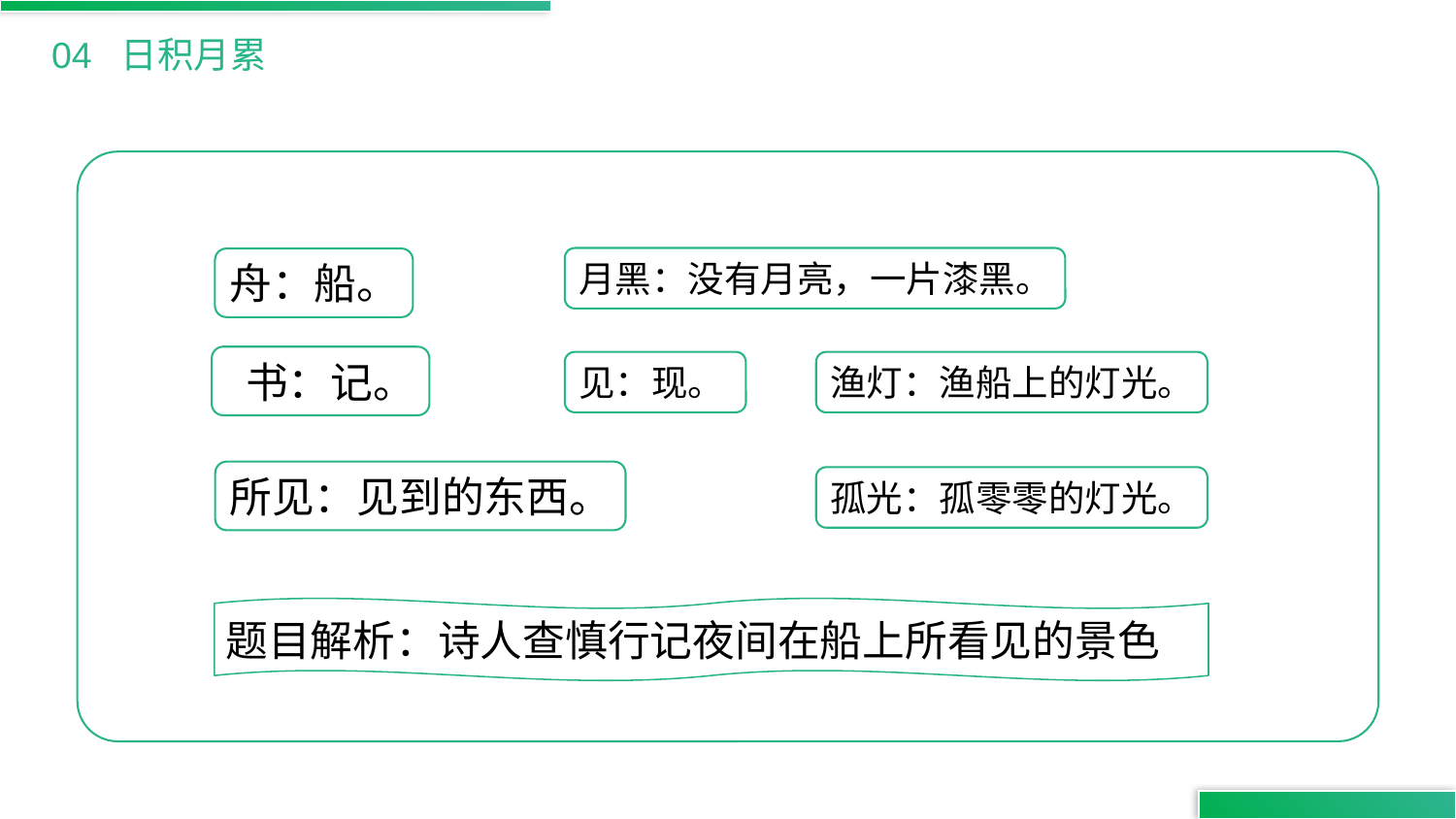

04  日积月累
月黑：没有月亮，一片漆黑。
舟：船。
 书：记。
见：现。
渔灯：渔船上的灯光。
所见：见到的东西。
孤光：孤零零的灯光。
题目解析：诗人查慎行记夜间在船上所看见的景色